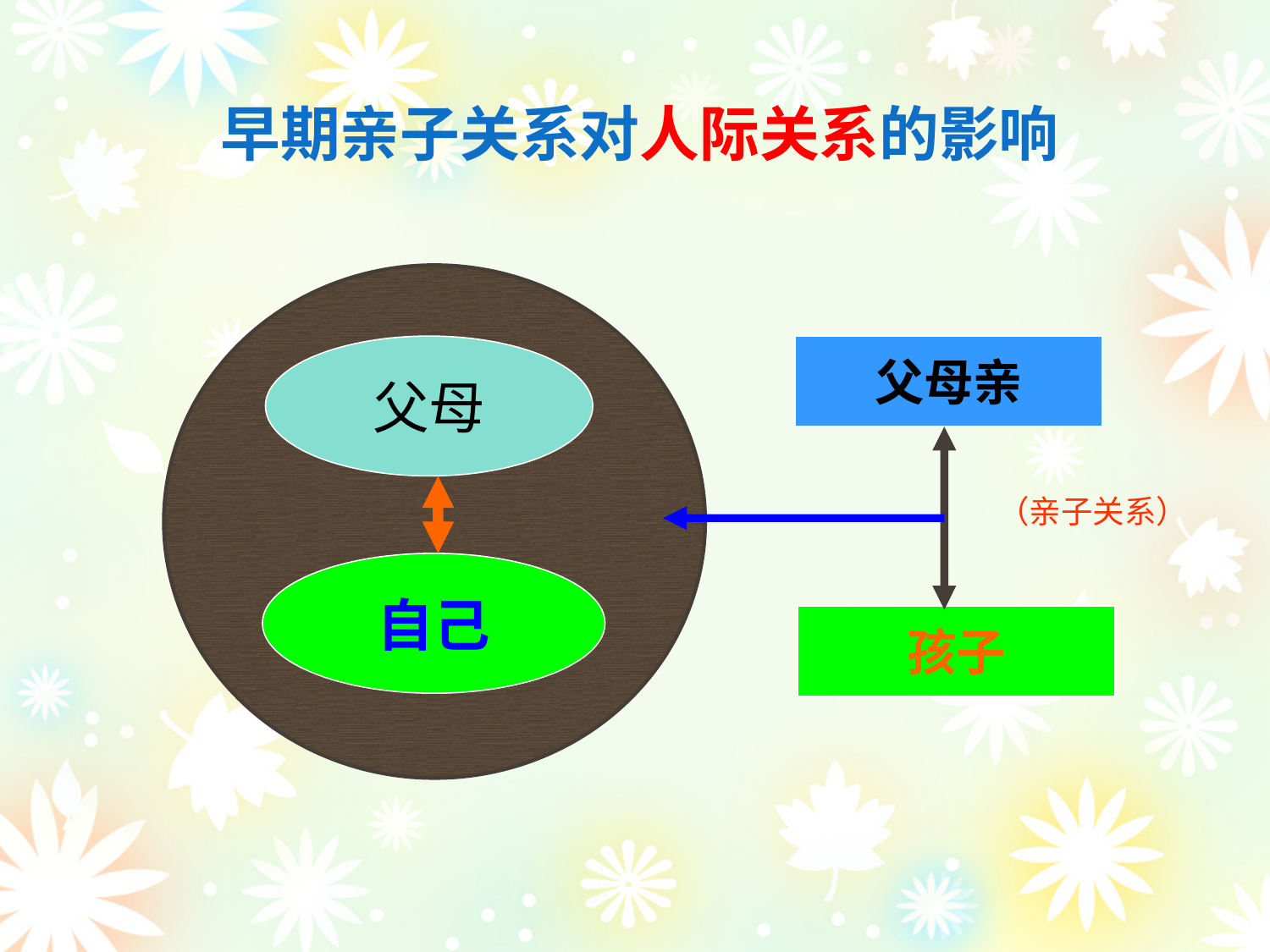

# 早期亲子关系对人际关系的影响

父母
父母亲

（亲子关系）

自己
孩子